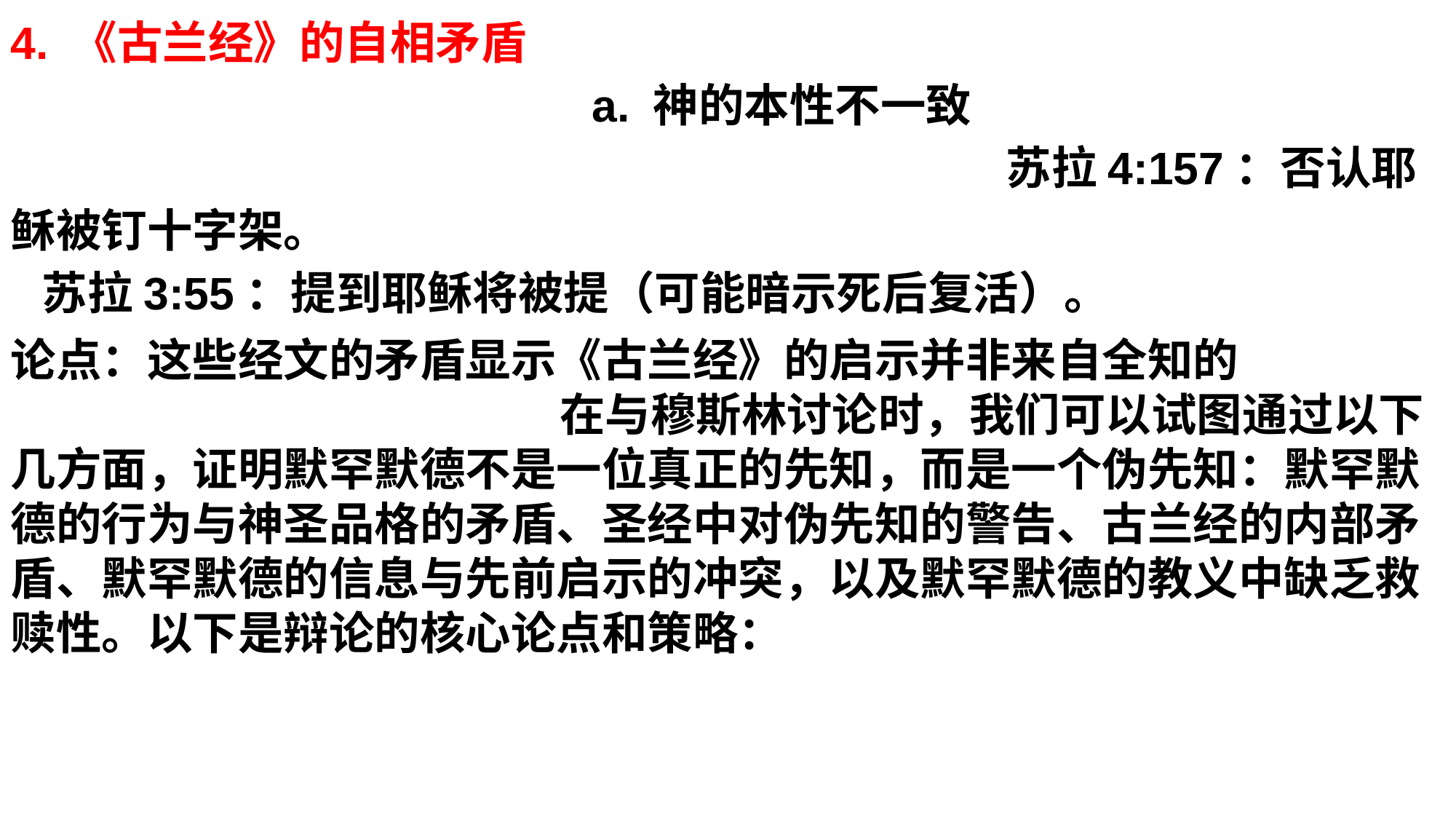

4. 《古兰经》的自相矛盾                                                                                                                                                a. 神的本性不一致                                                                                                                                              苏拉4:157：否认耶稣被钉十字架。                                                                                                               苏拉3:55：提到耶稣将被提（可能暗示死后复活）。
论点：这些经文的矛盾显示《古兰经》的启示并非来自全知的                                                                         在与穆斯林讨论时，我们可以试图通过以下几方面，证明默罕默德不是一位真正的先知，而是一个伪先知：默罕默德的行为与神圣品格的矛盾、圣经中对伪先知的警告、古兰经的内部矛盾、默罕默德的信息与先前启示的冲突，以及默罕默德的教义中缺乏救赎性。以下是辩论的核心论点和策略：